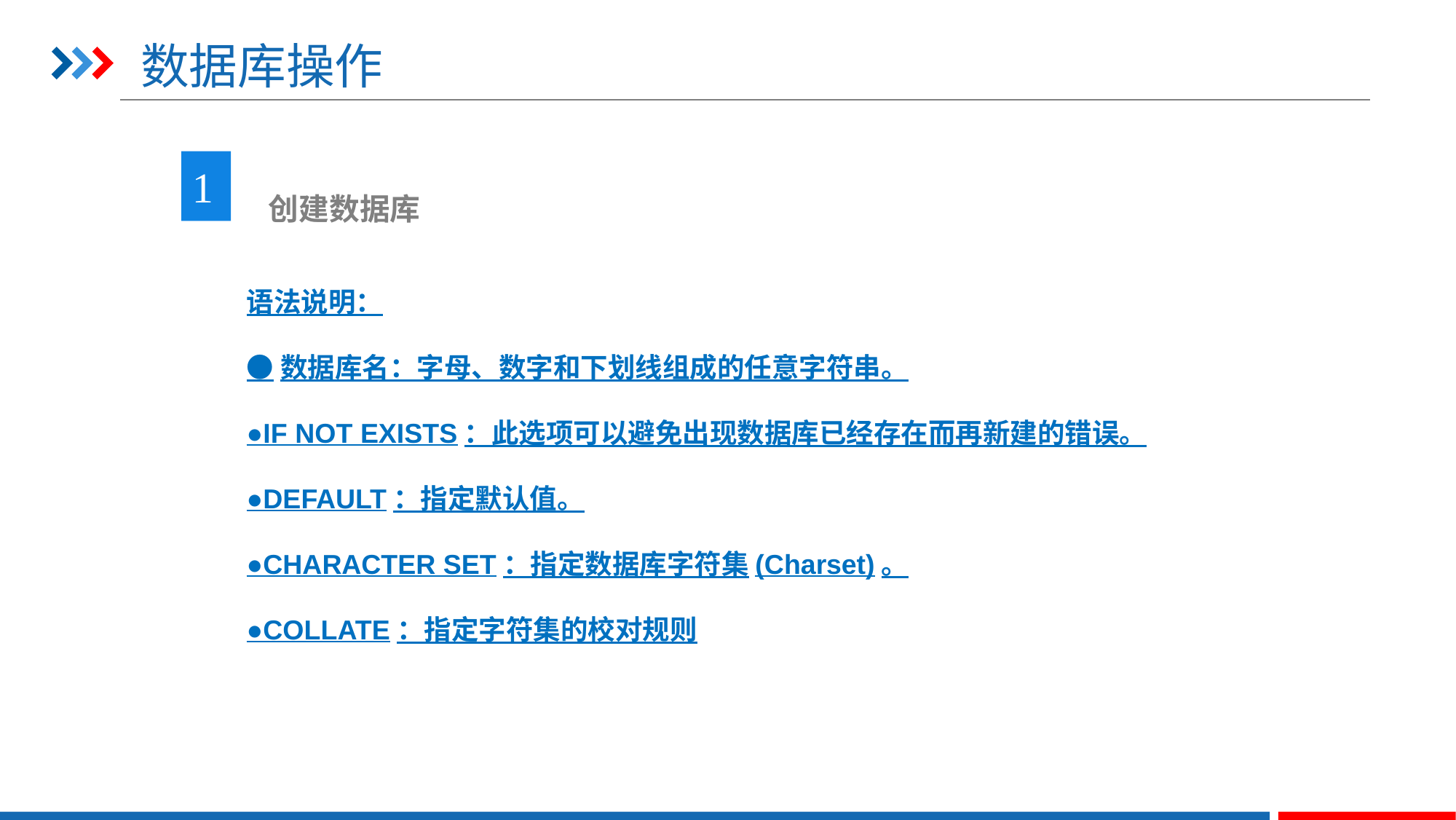

# 数据库操作

1
  创建数据库
语法说明：
●数据库名：字母、数字和下划线组成的任意字符串。
●IF NOT EXISTS：此选项可以避免出现数据库已经存在而再新建的错误。
●DEFAULT：指定默认值。
●CHARACTER SET：指定数据库字符集(Charset)。
●COLLATE：指定字符集的校对规则